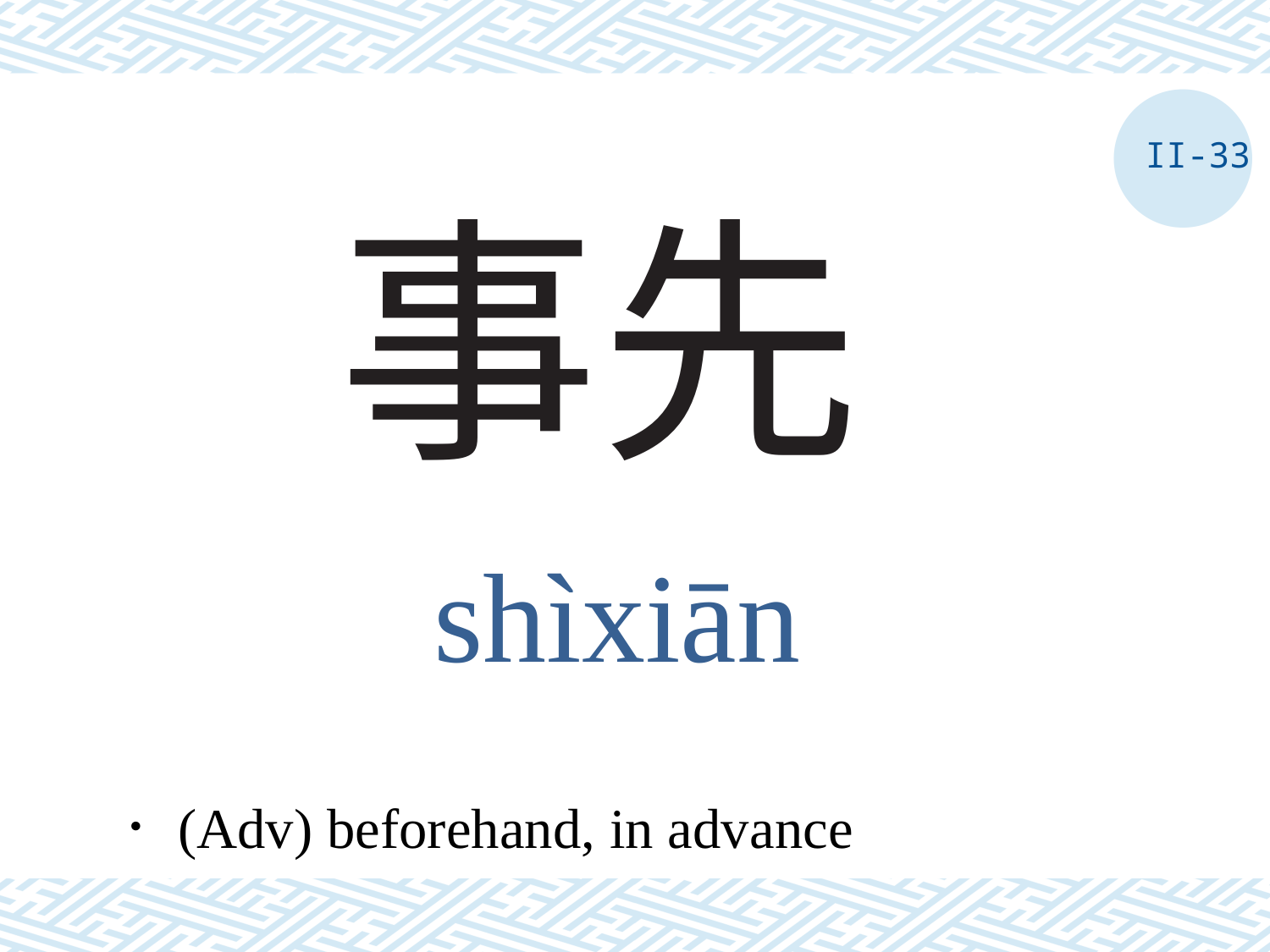

II-33

# 事先
shìxiān
．(Adv) beforehand, in advance